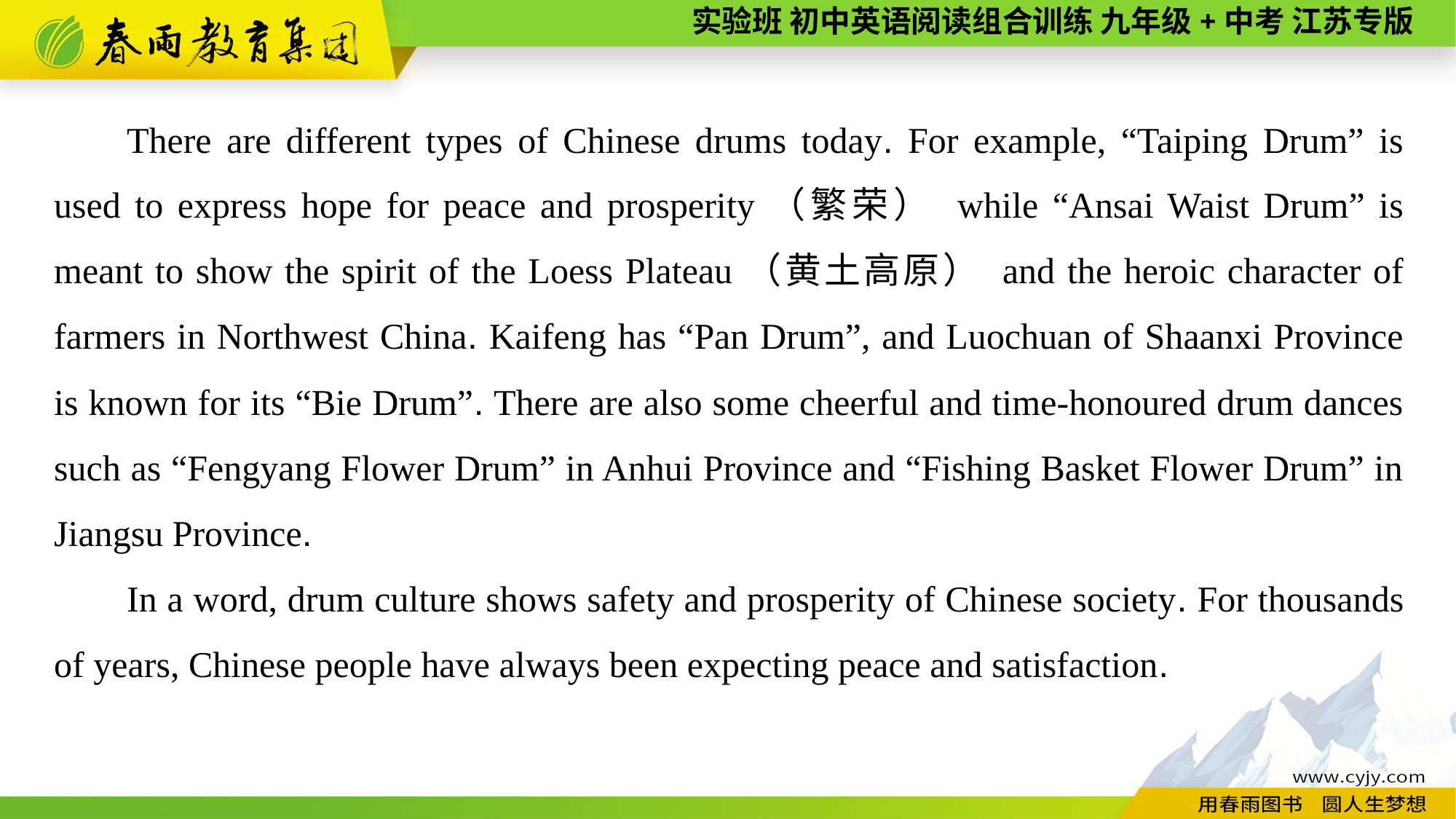

There are different types of Chinese drums today. For example, “Taiping Drum” is used to express hope for peace and prosperity（繁荣） while “Ansai Waist Drum” is meant to show the spirit of the Loess Plateau（黄土高原） and the heroic character of farmers in Northwest China. Kaifeng has “Pan Drum”, and Luochuan of Shaanxi Province is known for its “Bie Drum”. There are also some cheerful and time-honoured drum dances such as “Fengyang Flower Drum” in Anhui Province and “Fishing Basket Flower Drum” in Jiangsu Province.
In a word, drum culture shows safety and prosperity of Chinese society. For thousands of years, Chinese people have always been expecting peace and satisfaction.